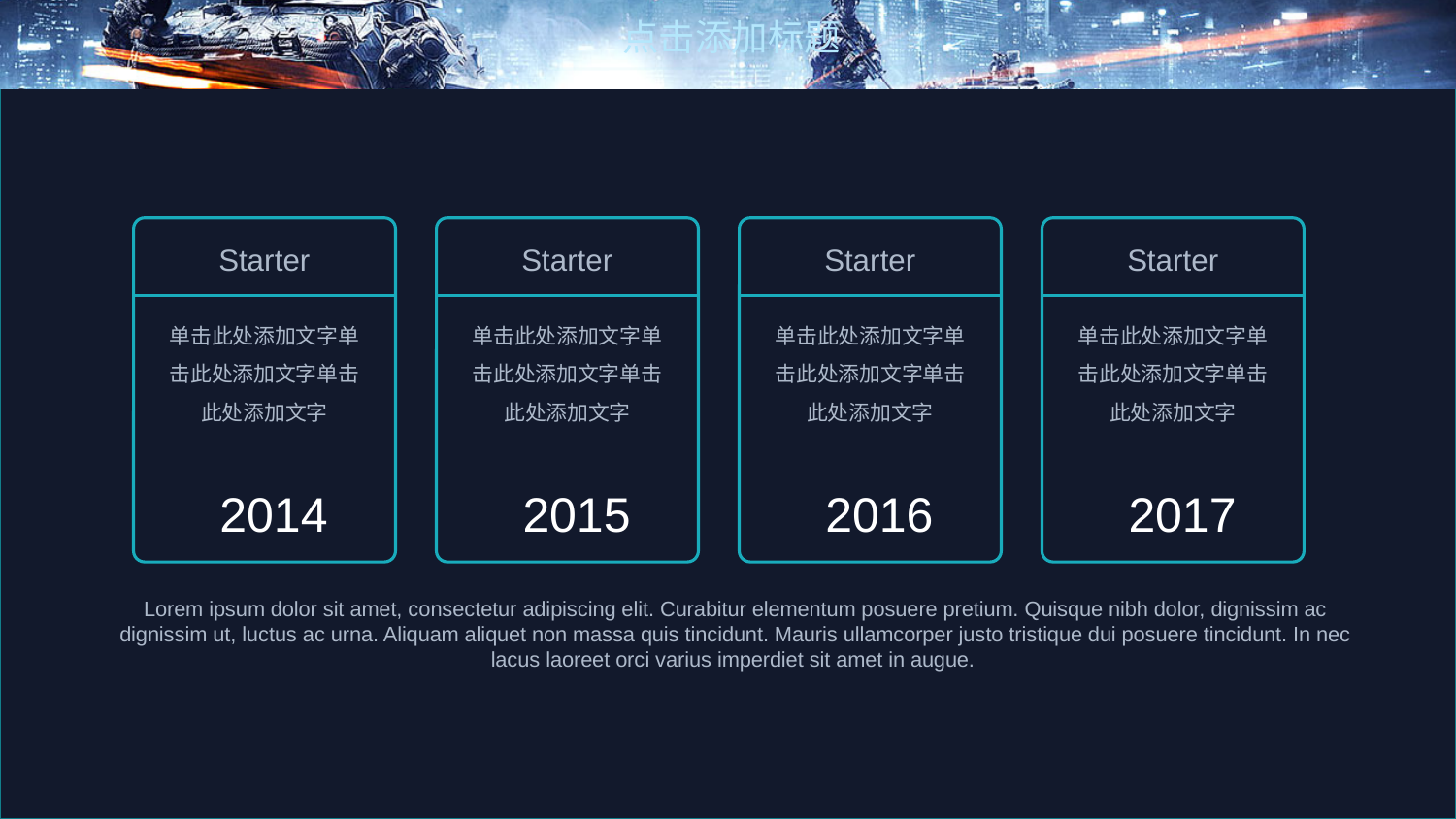

点击添加标题

Starter
单击此处添加文字单击此处添加文字单击此处添加文字

Starter
单击此处添加文字单击此处添加文字单击此处添加文字

Starter
单击此处添加文字单击此处添加文字单击此处添加文字

Starter
单击此处添加文字单击此处添加文字单击此处添加文字
2014
2015
2016
2017
Lorem ipsum dolor sit amet, consectetur adipiscing elit. Curabitur elementum posuere pretium. Quisque nibh dolor, dignissim ac dignissim ut, luctus ac urna. Aliquam aliquet non massa quis tincidunt. Mauris ullamcorper justo tristique dui posuere tincidunt. In nec lacus laoreet orci varius imperdiet sit amet in augue.